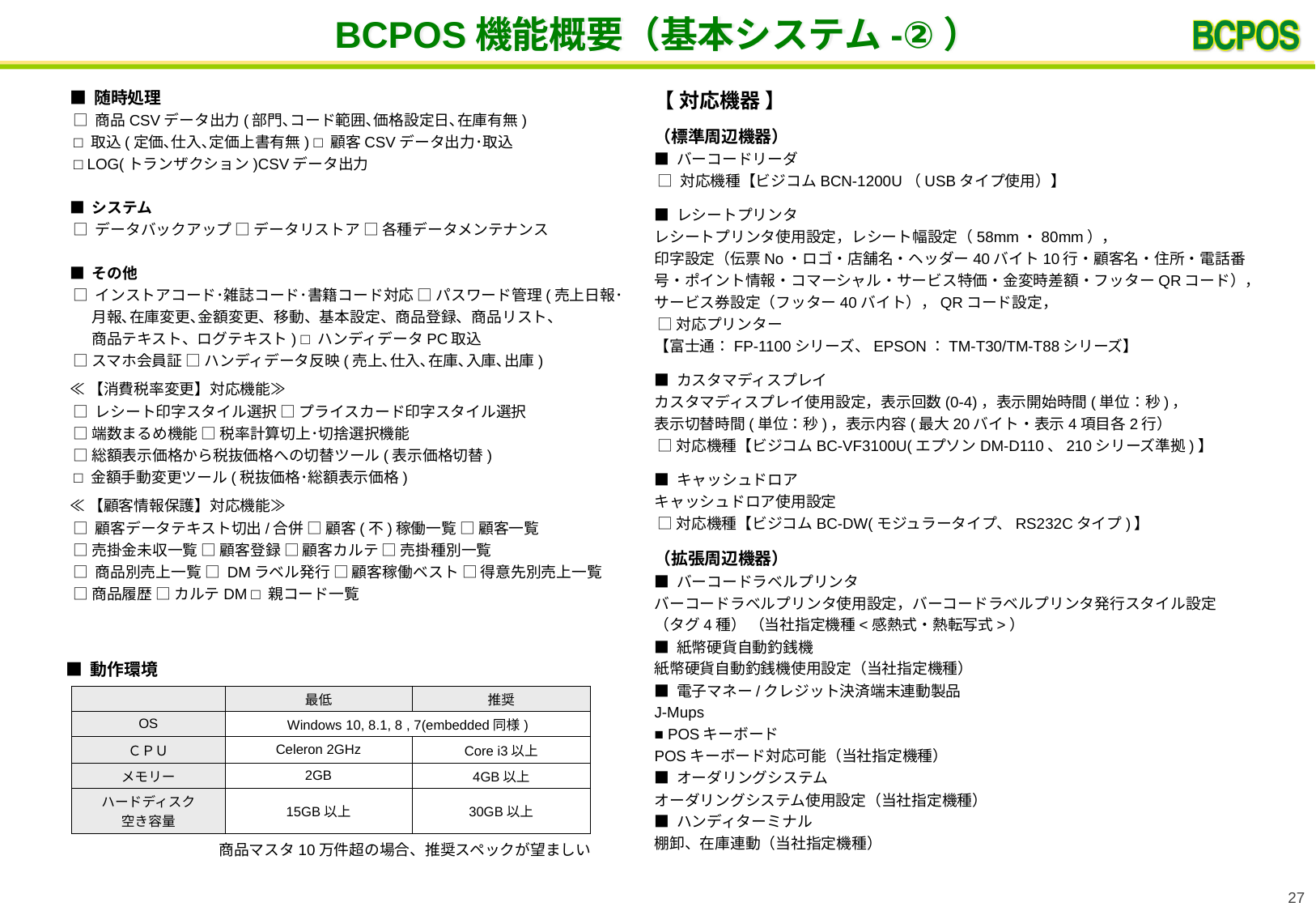

BCPOS機能概要（基本システム-②）
■ 随時処理
 □ 商品CSVデータ出力(部門､コード範囲､価格設定日､在庫有無)
 □ 取込(定価､仕入､定価上書有無) □ 顧客CSVデータ出力･取込
 □ LOG(トランザクション)CSVデータ出力

■ システム
 □ データバックアップ □ データリストア □ 各種データメンテナンス

■ その他
 □ インストアコード･雑誌コード･書籍コード対応 □ パスワード管理(売上日報･
　  月報､在庫変更､金額変更、移動、基本設定、商品登録、商品リスト、
　  商品テキスト、ログテキスト) □ ハンディデータPC取込
 □ スマホ会員証 □ ハンディデータ反映(売上､仕入､在庫､入庫､出庫)
≪【消費税率変更】対応機能≫
 □ レシート印字スタイル選択 □ プライスカード印字スタイル選択
 □ 端数まるめ機能 □ 税率計算切上･切捨選択機能
 □ 総額表示価格から税抜価格への切替ツール(表示価格切替)
 □ 金額手動変更ツール(税抜価格･総額表示価格)
≪【顧客情報保護】対応機能≫
 □ 顧客データテキスト切出/合併 □ 顧客(不)稼働一覧 □ 顧客一覧
 □ 売掛金未収一覧 □ 顧客登録 □ 顧客カルテ □ 売掛種別一覧
 □ 商品別売上一覧 □ DMラベル発行 □ 顧客稼働ベスト □ 得意先別売上一覧
 □ 商品履歴 □ カルテDM □ 親コード一覧
【 対応機器 】

（標準周辺機器）
■ バーコードリーダ
 □ 対応機種【ビジコムBCN-1200U（USBタイプ使用）】

■ レシートプリンタ
レシートプリンタ使用設定，レシート幅設定（58mm・80mm），
印字設定（伝票No・ロゴ・店舗名・ヘッダー40バイト10行・顧客名・住所・電話番号・ポイント情報・コマーシャル・サービス特価・金変時差額・フッターQRコード），
サービス券設定（フッター40バイト），QRコード設定，
 □ 対応プリンター
【富士通：FP-1100シリーズ、EPSON：TM-T30/TM-T88シリーズ】

■ カスタマディスプレイ
カスタマディスプレイ使用設定，表示回数(0-4)，表示開始時間(単位：秒)，
表示切替時間(単位：秒)，表示内容(最大20バイト・表示4項目各2行）
 □ 対応機種【ビジコムBC-VF3100U(エプソンDM-D110、210シリーズ準拠)】

■ キャッシュドロア
キャッシュドロア使用設定
 □ 対応機種【ビジコムBC-DW(モジュラータイプ、RS232Cタイプ)】

（拡張周辺機器）
■ バーコードラベルプリンタ
バーコードラベルプリンタ使用設定，バーコードラベルプリンタ発行スタイル設定
（タグ4種） （当社指定機種<感熱式・熱転写式>）
■ 紙幣硬貨自動釣銭機
紙幣硬貨自動釣銭機使用設定（当社指定機種）
■ 電子マネー/クレジット決済端末連動製品
J-Mups
■ POSキーボード
POSキーボード対応可能（当社指定機種）
■ オーダリングシステム
オーダリングシステム使用設定（当社指定機種）
■ ハンディターミナル
棚卸、在庫連動（当社指定機種）
■ 動作環境
|  | 最低 | 推奨 |
| --- | --- | --- |
| OS | Windows 10, 8.1, 8 , 7(embedded同様) |  |
| ＣＰＵ | Celeron 2GHz | Core i3以上 |
| メモリー | 2GB | 4GB以上 |
| ハードディスク 空き容量 | 15GB以上 | 30GB以上 |
商品マスタ10万件超の場合、推奨スペックが望ましい
27